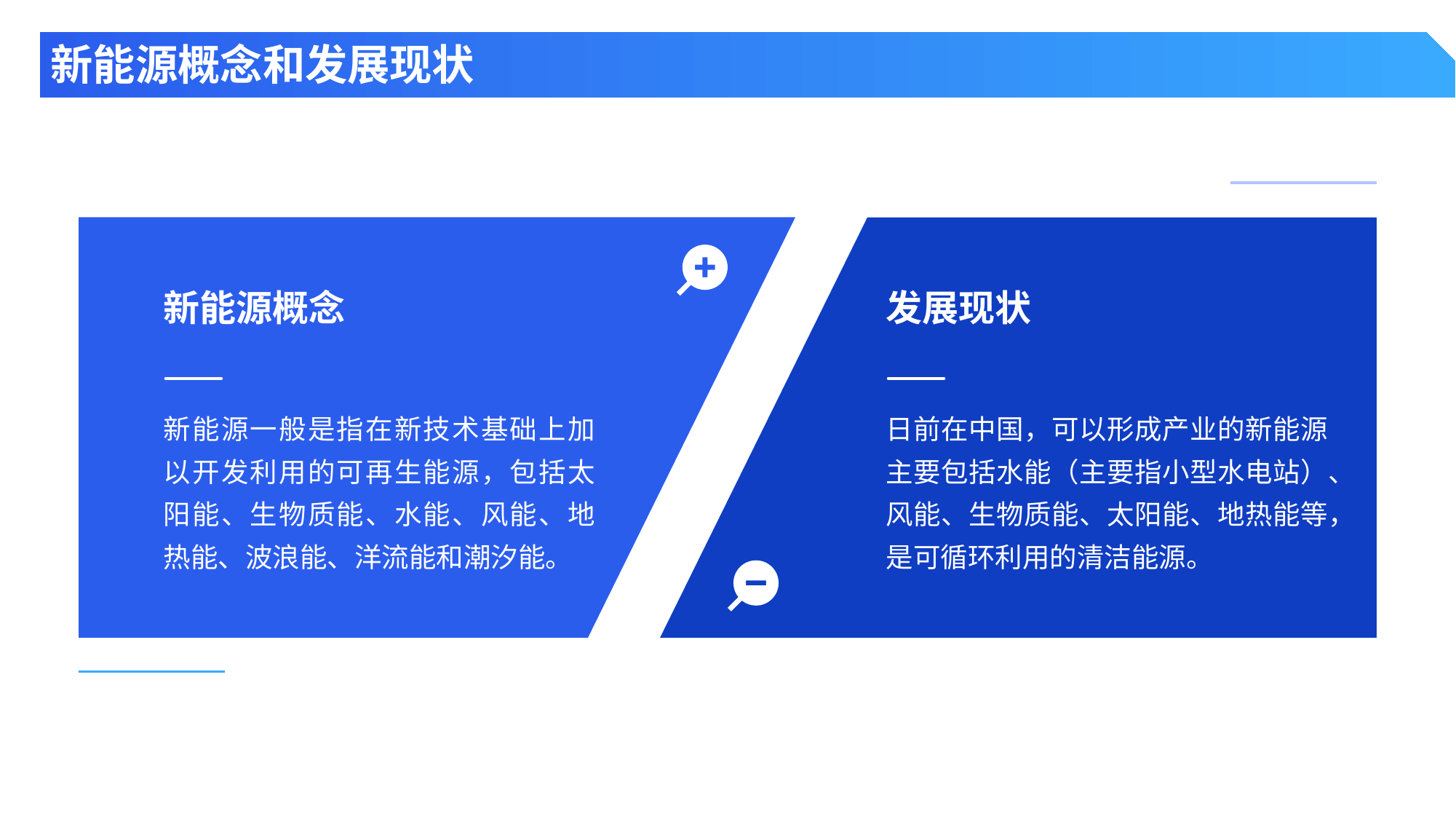

新能源概念和发展现状

新能源概念
发展现状
新能源一般是指在新技术基础上加以开发利用的可再生能源，包括太阳能、生物质能、水能、风能、地热能、波浪能、洋流能和潮汐能。
日前在中国，可以形成产业的新能源主要包括水能（主要指小型水电站）、风能、生物质能、太阳能、地热能等，是可循环利用的清洁能源。